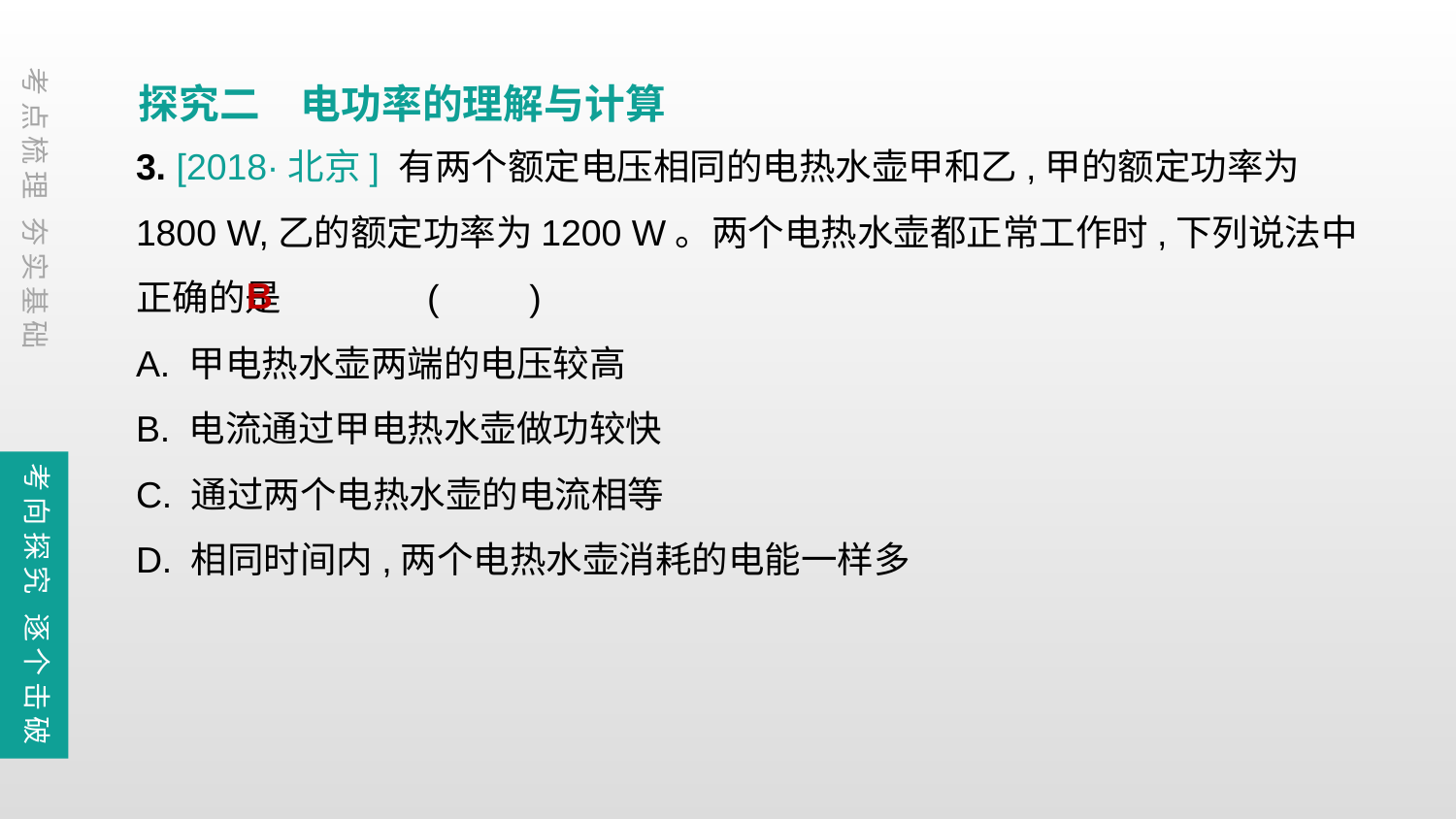

探究二　电功率的理解与计算
考点梳理 夯实基础
3. [2018·北京] 有两个额定电压相同的电热水壶甲和乙,甲的额定功率为1800 W,乙的额定功率为1200 W。两个电热水壶都正常工作时,下列说法中正确的是	(　　)
A. 甲电热水壶两端的电压较高
B. 电流通过甲电热水壶做功较快
C. 通过两个电热水壶的电流相等
D. 相同时间内,两个电热水壶消耗的电能一样多
B

考向探究 逐个击破